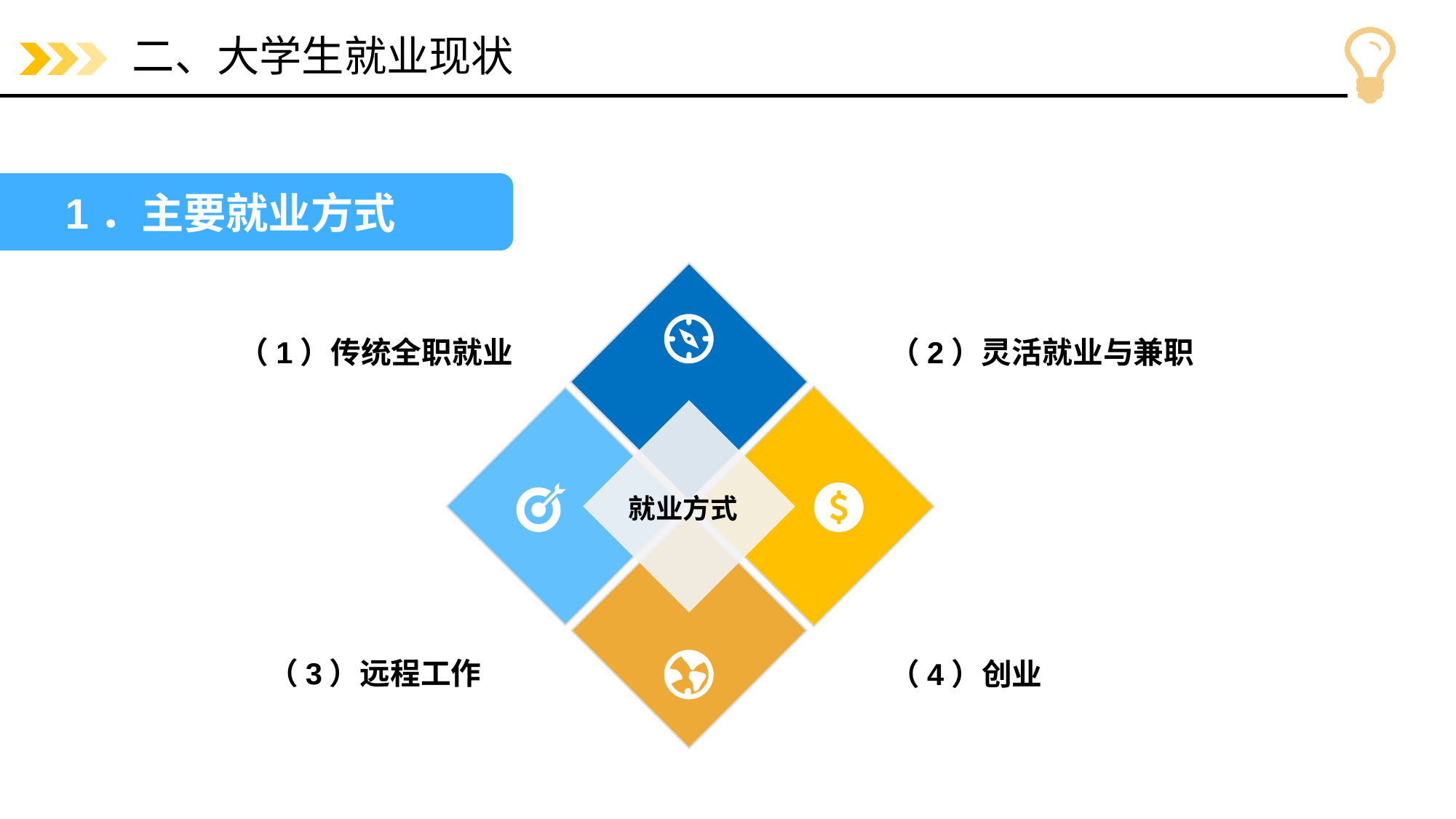

7
# 二、大学生就业现状
1．主要就业方式

就业方式
（1）传统全职就业
（2）灵活就业与兼职
（3）远程工作
（4）创业